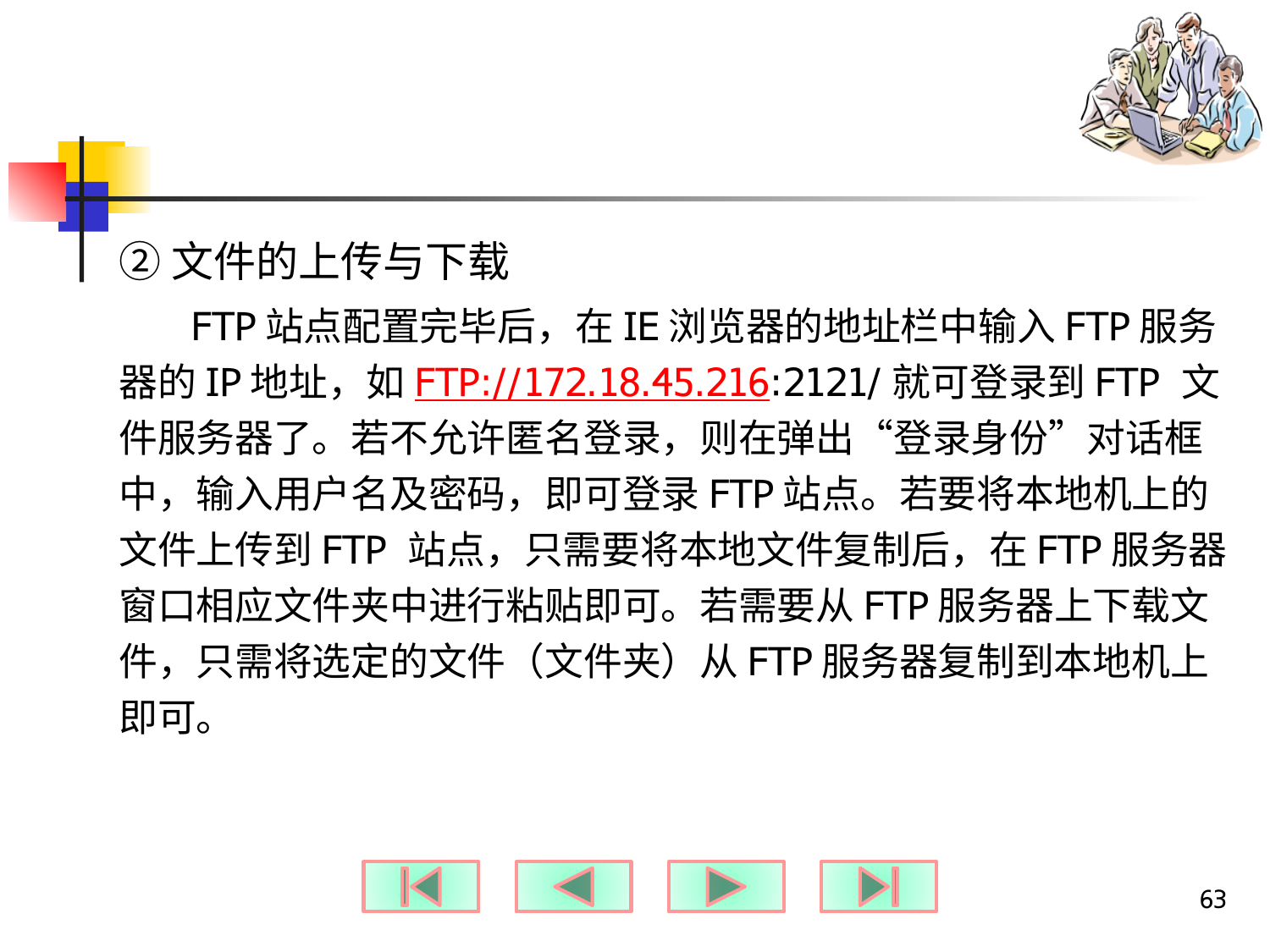

#
②文件的上传与下载
      FTP站点配置完毕后，在IE浏览器的地址栏中输入FTP服务器的IP地址，如FTP://172.18.45.216:2121/就可登录到FTP 文件服务器了。若不允许匿名登录，则在弹出“登录身份”对话框中，输入用户名及密码，即可登录FTP站点。若要将本地机上的文件上传到FTP 站点，只需要将本地文件复制后，在FTP服务器窗口相应文件夹中进行粘贴即可。若需要从FTP服务器上下载文件，只需将选定的文件（文件夹）从FTP服务器复制到本地机上即可。
63